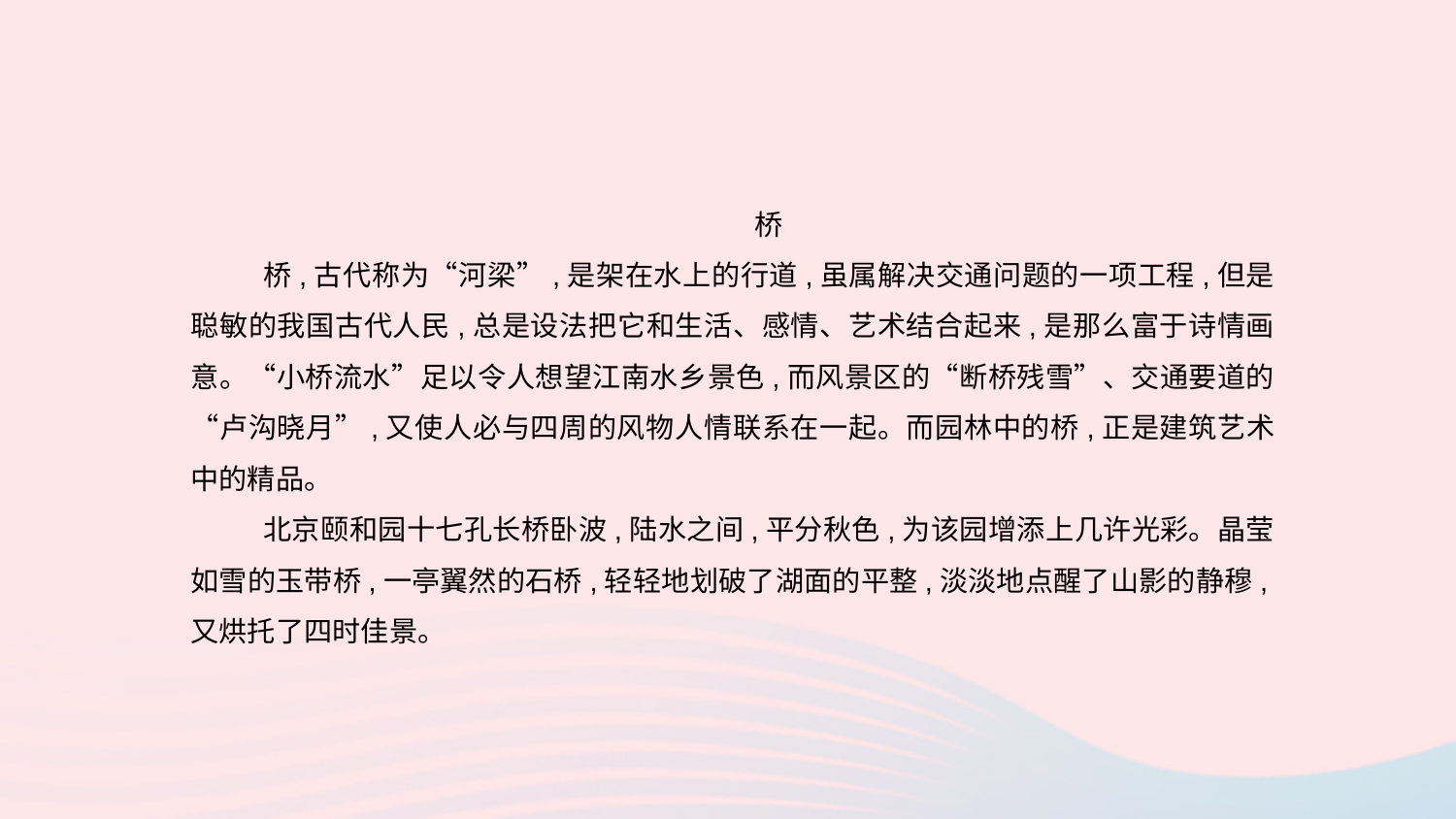

桥
桥,古代称为“河梁”,是架在水上的行道,虽属解决交通问题的一项工程,但是聪敏的我国古代人民,总是设法把它和生活、感情、艺术结合起来,是那么富于诗情画意。“小桥流水”足以令人想望江南水乡景色,而风景区的“断桥残雪”、交通要道的“卢沟晓月”,又使人必与四周的风物人情联系在一起。而园林中的桥,正是建筑艺术中的精品。
北京颐和园十七孔长桥卧波,陆水之间,平分秋色,为该园增添上几许光彩。晶莹如雪的玉带桥,一亭翼然的石桥,轻轻地划破了湖面的平整,淡淡地点醒了山影的静穆,又烘托了四时佳景。